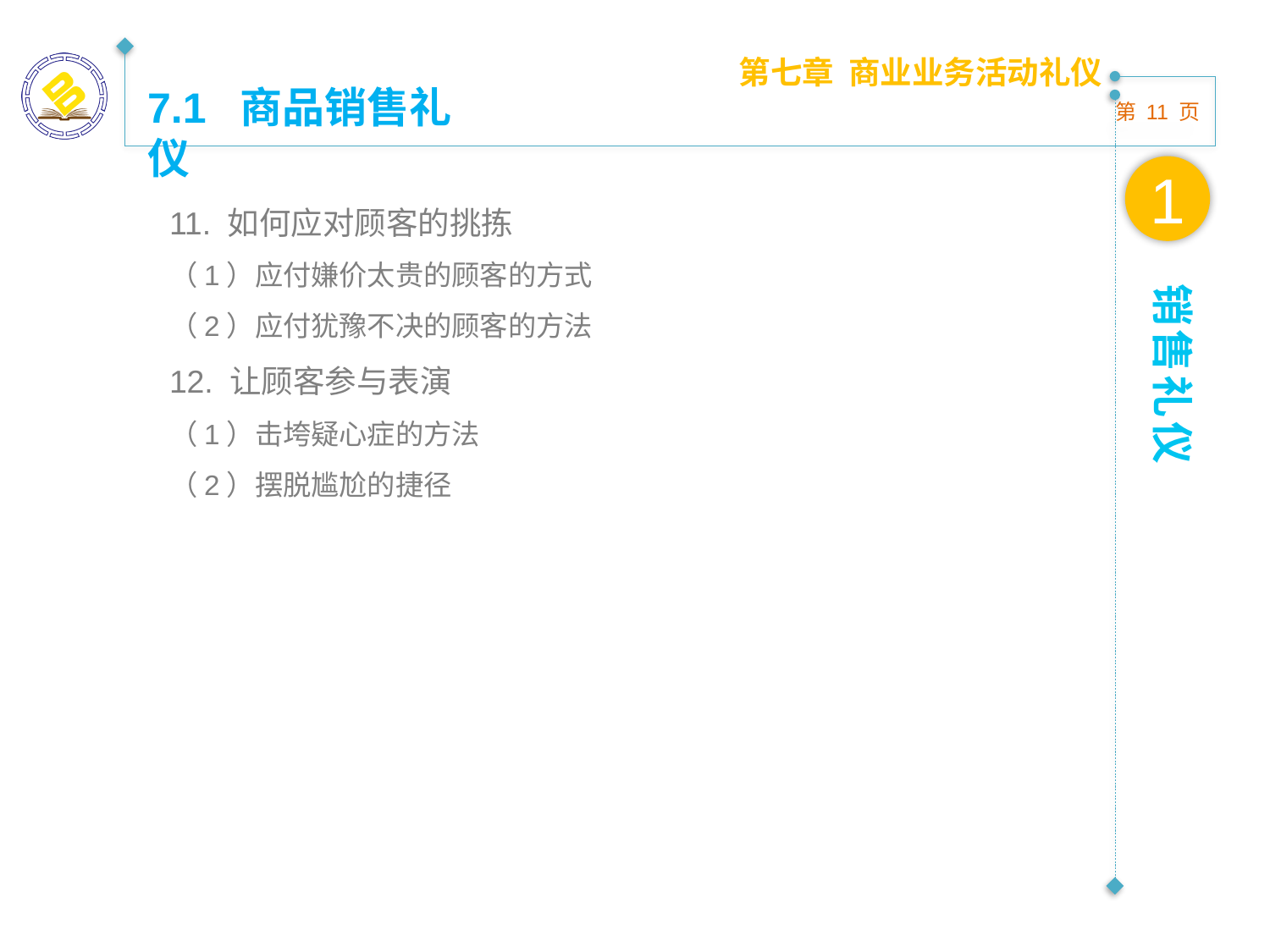

第七章  商业业务活动礼仪
7.1  商品销售礼仪
1
11. 如何应对顾客的挑拣
（1）应付嫌价太贵的顾客的方式
（2）应付犹豫不决的顾客的方法
12. 让顾客参与表演
（1）击垮疑心症的方法
（2）摆脱尴尬的捷径
销售礼仪